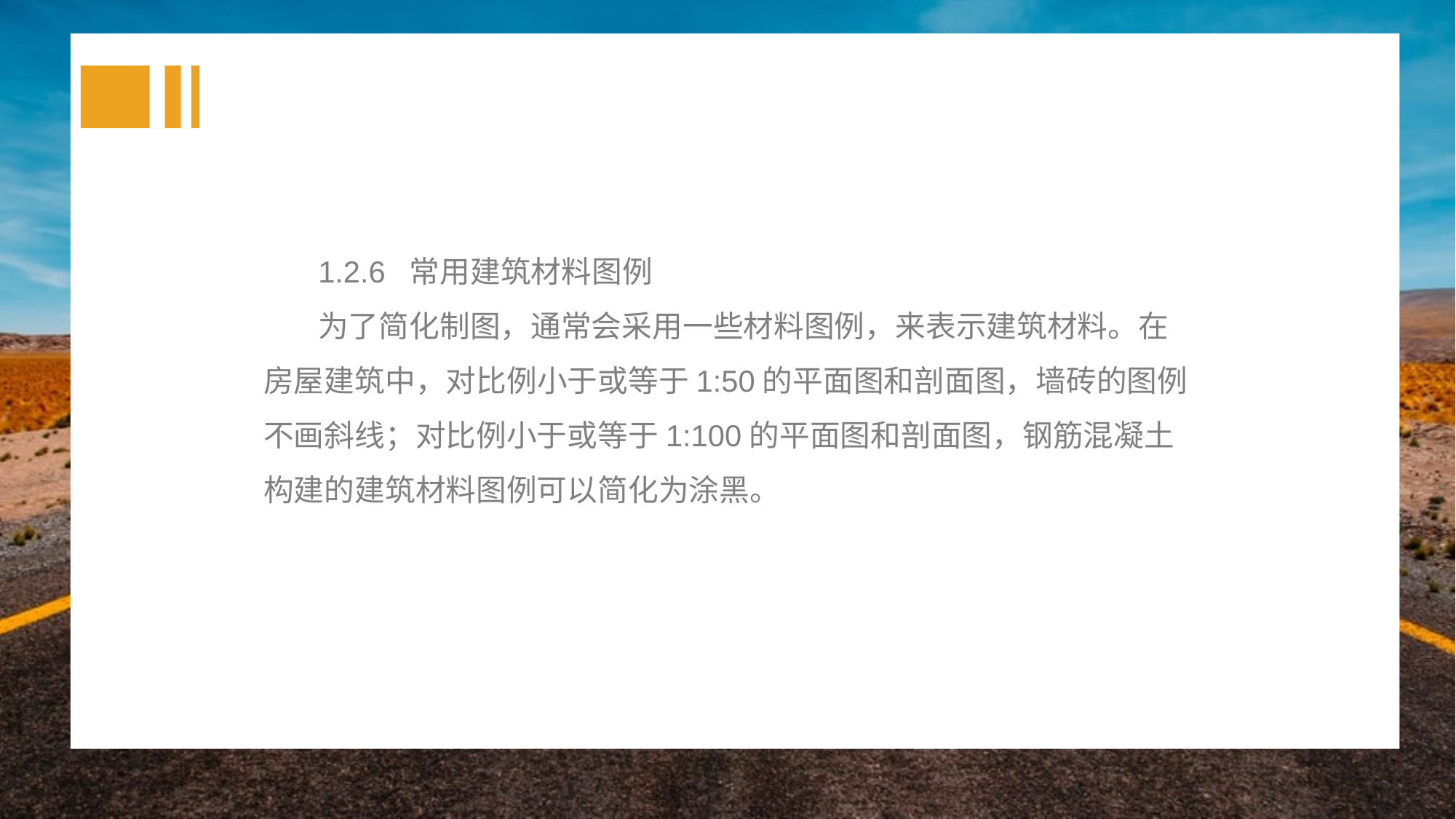

1.2.6  常用建筑材料图例
为了简化制图，通常会采用一些材料图例，来表示建筑材料。在房屋建筑中，对比例小于或等于1:50的平面图和剖面图，墙砖的图例不画斜线；对比例小于或等于1:100的平面图和剖面图，钢筋混凝土构建的建筑材料图例可以简化为涂黑。